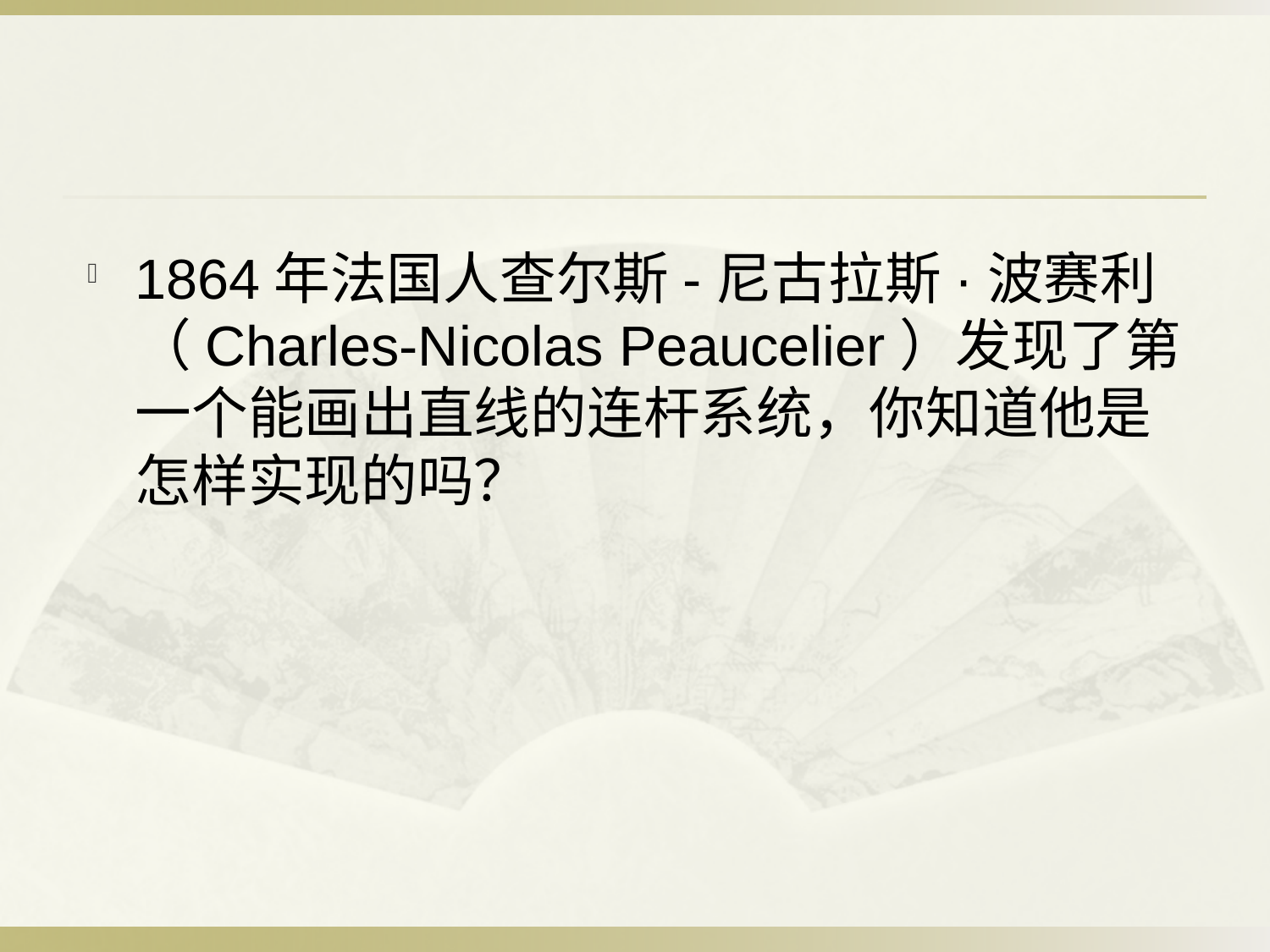

1864年法国人查尔斯-尼古拉斯·波赛利（Charles-Nicolas Peaucelier）发现了第一个能画出直线的连杆系统，你知道他是怎样实现的吗？